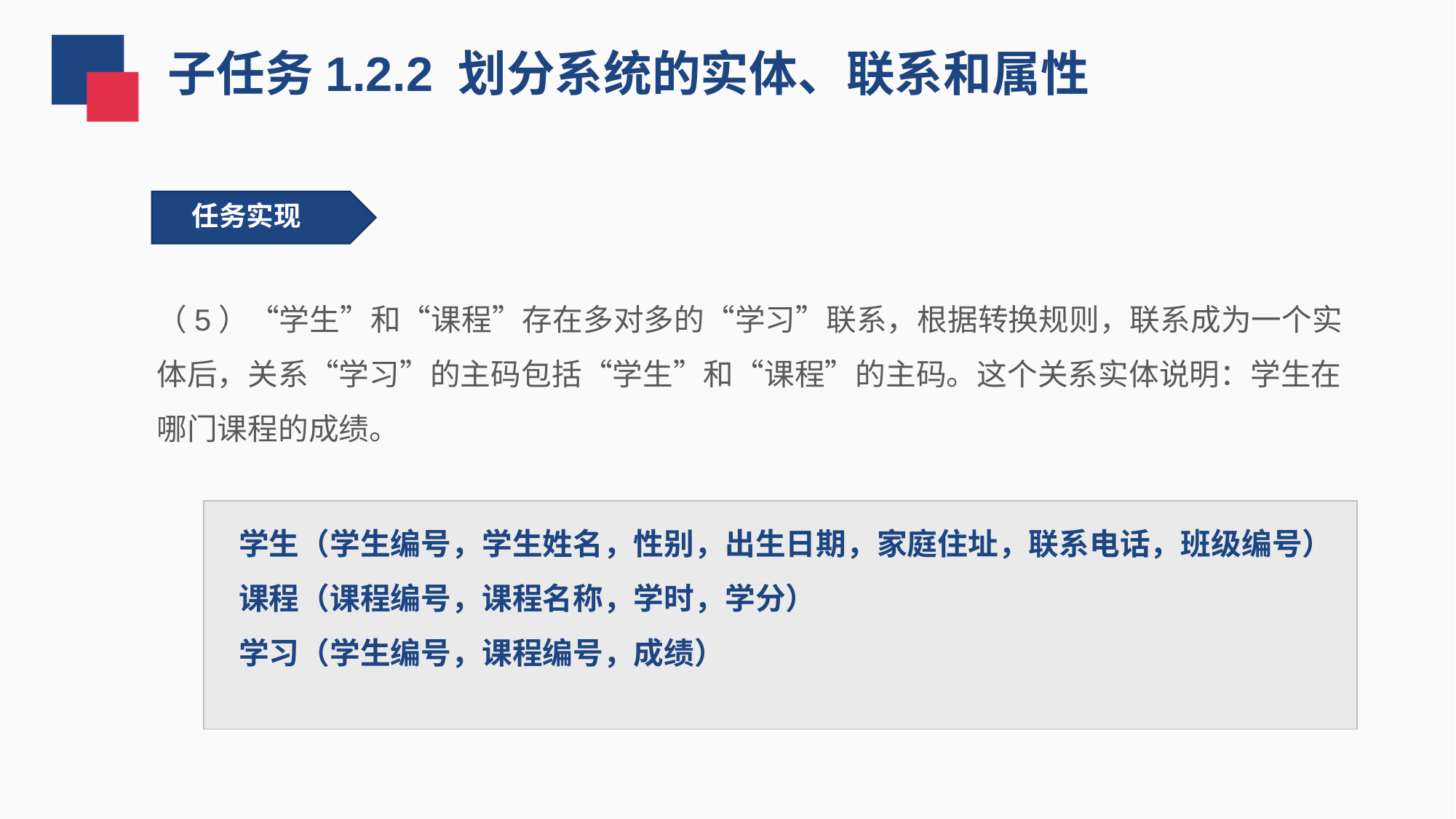

子任务1.2.2 划分系统的实体、联系和属性

任务实现
（5）“学生”和“课程”存在多对多的“学习”联系，根据转换规则，联系成为一个实体后，关系“学习”的主码包括“学生”和“课程”的主码。这个关系实体说明：学生在哪门课程的成绩。
学生（学生编号，学生姓名，性别，出生日期，家庭住址，联系电话，班级编号）
课程（课程编号，课程名称，学时，学分）
学习（学生编号，课程编号，成绩）